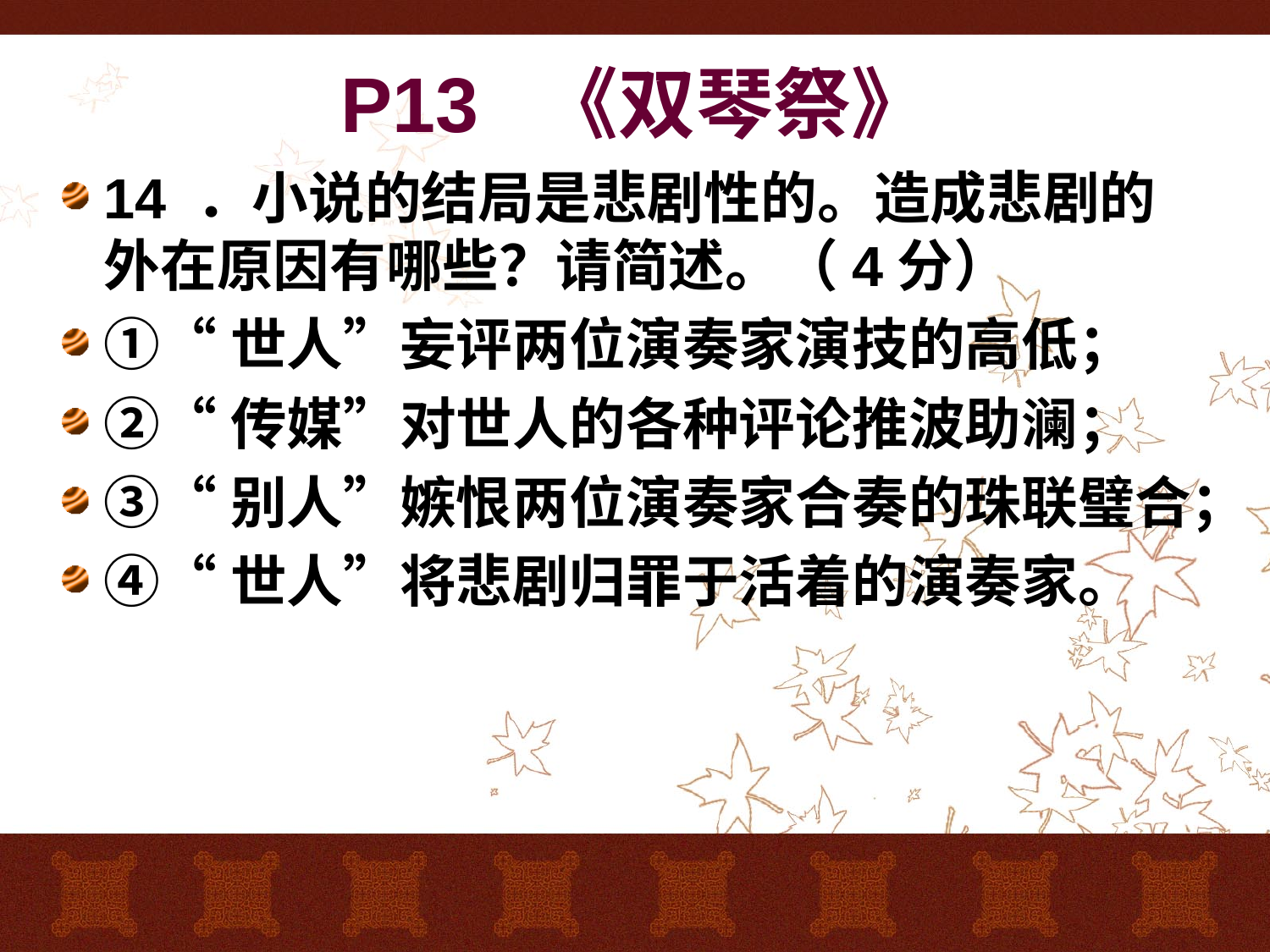

# P13  《双琴祭》
14 ．小说的结局是悲剧性的。造成悲剧的外在原因有哪些？请简述。（4分）
①“世人”妄评两位演奏家演技的高低；
②“传媒”对世人的各种评论推波助澜；
③“别人”嫉恨两位演奏家合奏的珠联璧合；
④“世人”将悲剧归罪于活着的演奏家。